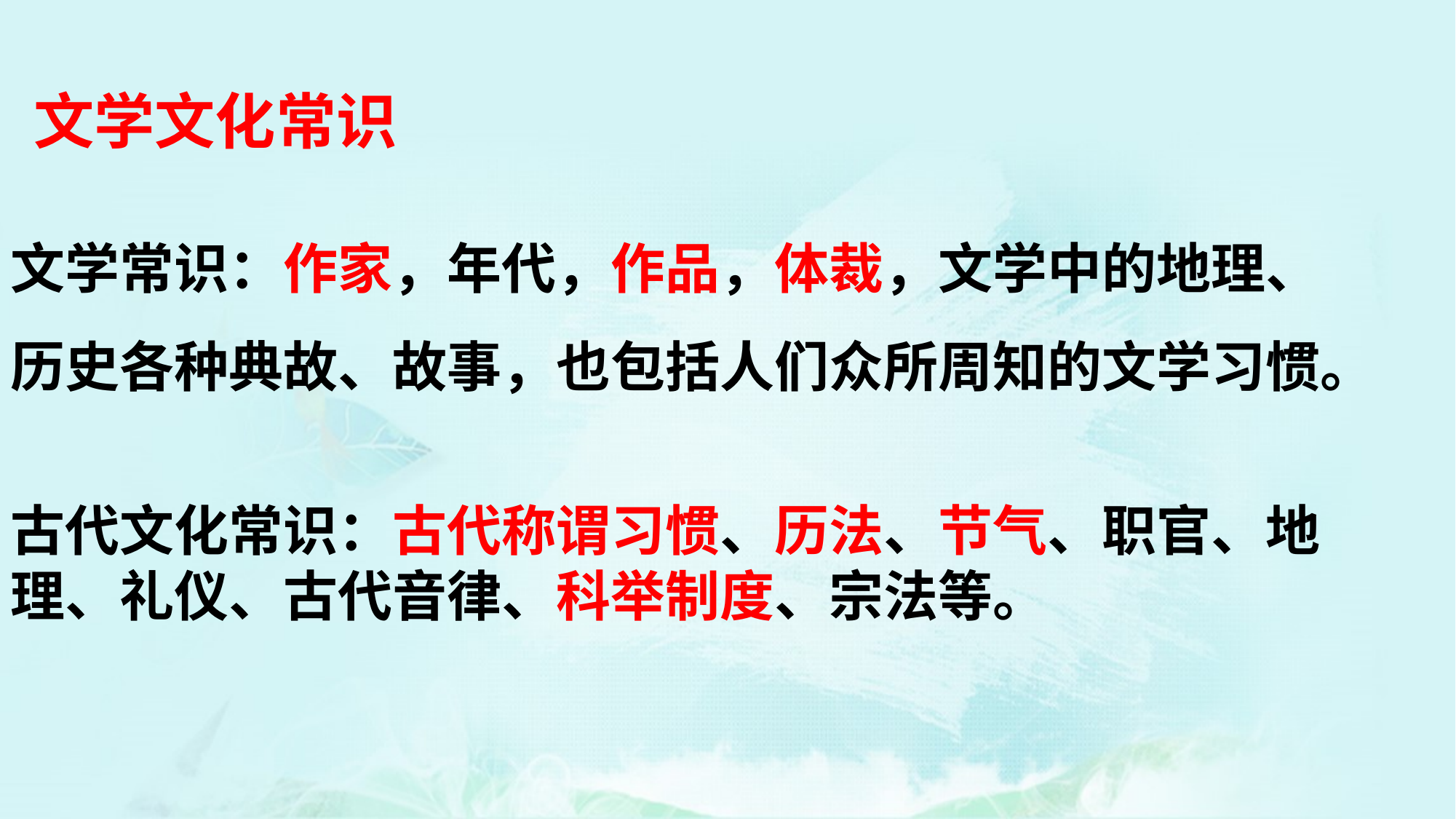

文学文化常识
文学常识：作家，年代，作品，体裁，文学中的地理、历史各种典故、故事，也包括人们众所周知的文学习惯。

古代文化常识：古代称谓习惯、历法、节气、职官、地理、礼仪、古代音律、科举制度、宗法等。